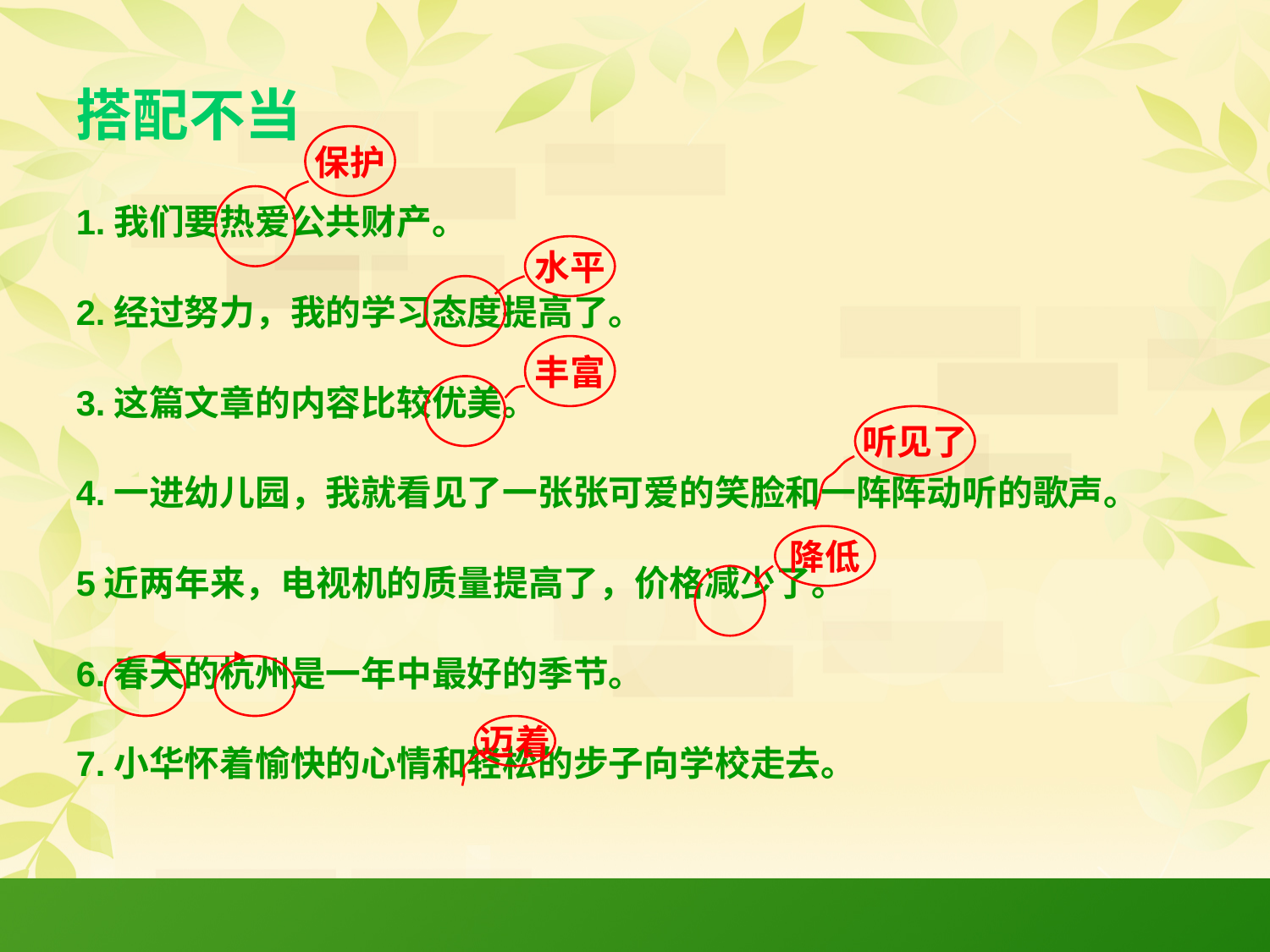

# 搭配不当
保护

1.我们要热爱公共财产。

2.经过努力，我的学习态度提高了。

3.这篇文章的内容比较优美。

4.一进幼儿园，我就看见了一张张可爱的笑脸和一阵阵动听的歌声。

5近两年来，电视机的质量提高了，价格减少了。

6.春天的杭州是一年中最好的季节。

7.小华怀着愉快的心情和轻松的步子向学校走去。
水平

丰富

听见了

降低

迈着